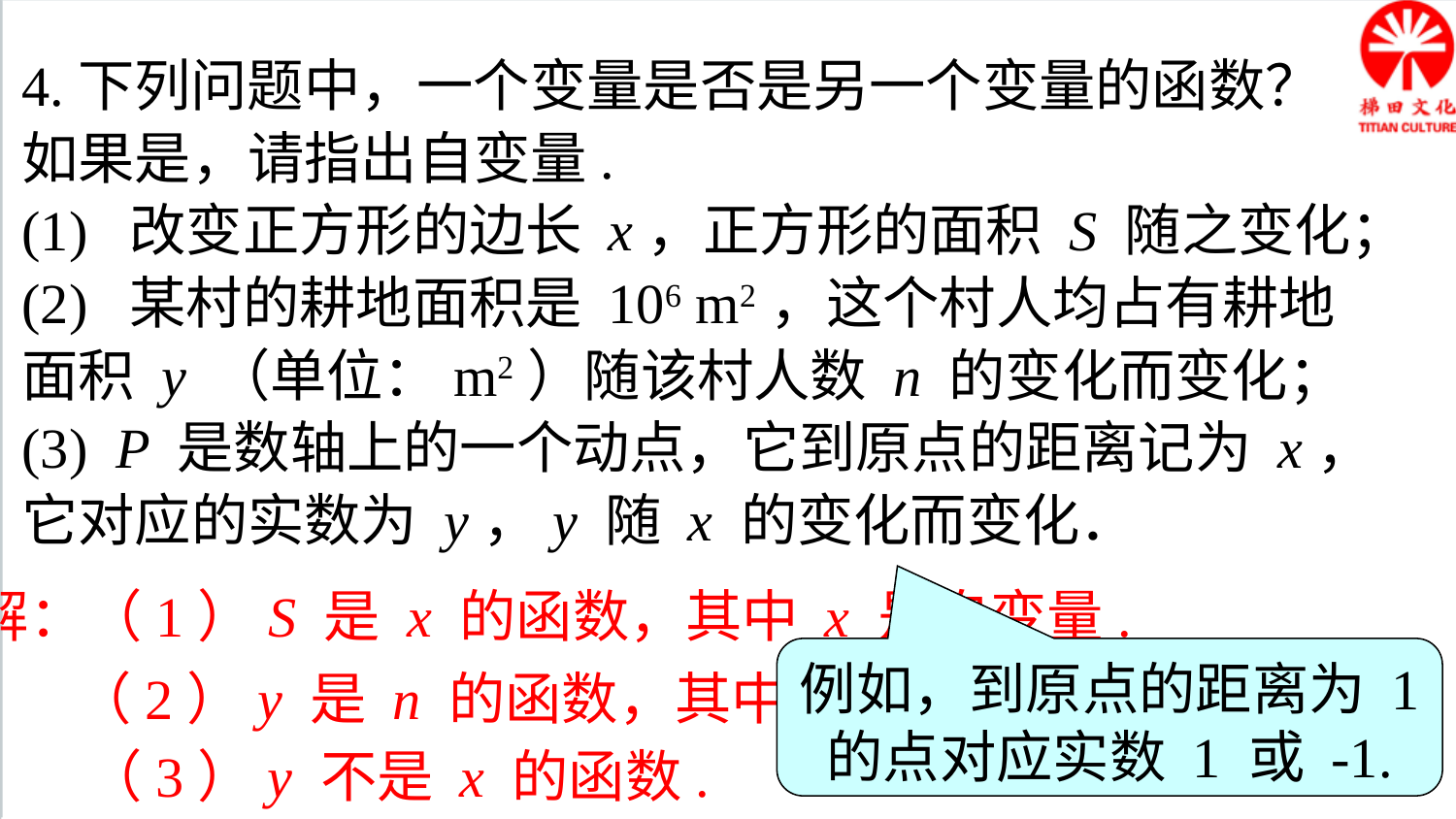

4.下列问题中，一个变量是否是另一个变量的函数？
如果是，请指出自变量.
(1)  改变正方形的边长 x，正方形的面积 S 随之变化；
(2)  某村的耕地面积是 106 m2，这个村人均占有耕地
面积 y （单位：m2）随该村人数 n 的变化而变化；
(3)  P 是数轴上的一个动点，它到原点的距离记为 x，
它对应的实数为 y，y 随 x 的变化而变化．
 解：（1）S 是 x 的函数，其中 x 是自变量.
（2）y 是 n 的函数，其中 n 是自变量.
例如，到原点的距离为 1 的点对应实数 1 或 -1.
（3）y 不是 x 的函数.